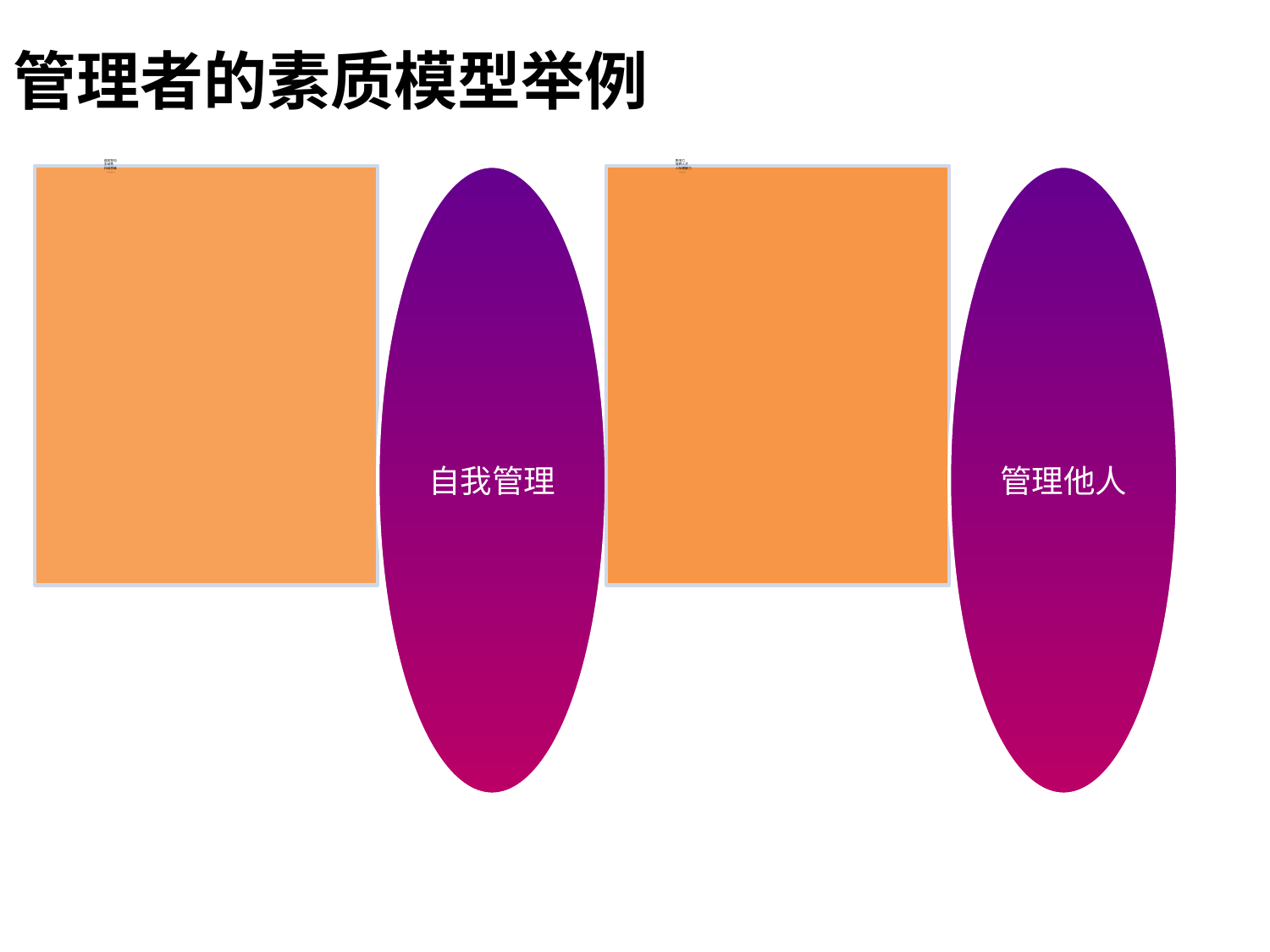

# 管理者的素质模型举例
自我管理
成就导向
主动性
归纳思维
     ………..
管理他人
影响力
培养人才
人际理解力
      ………